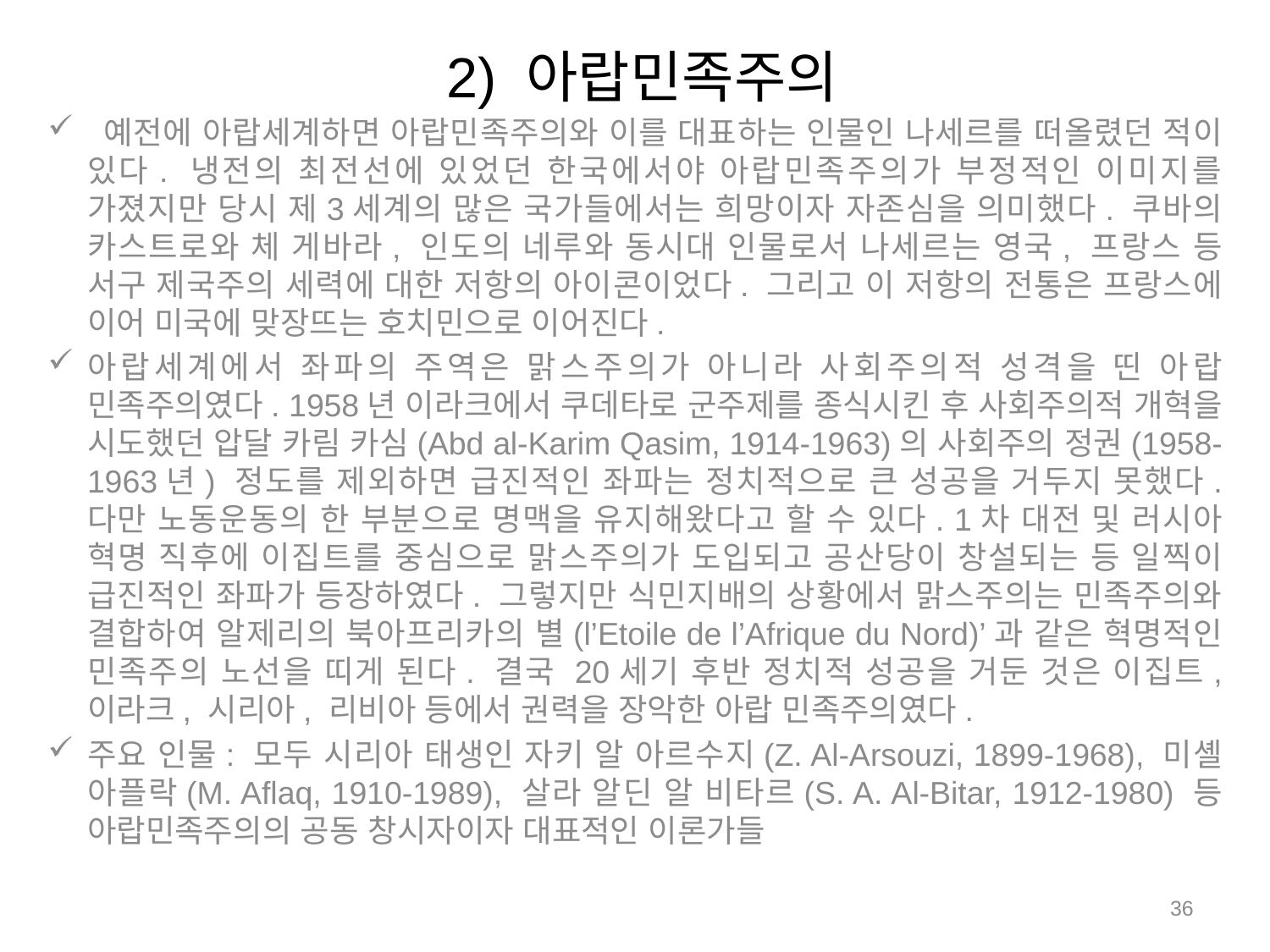

# 2) 아랍민족주의
 예전에 아랍세계하면 아랍민족주의와 이를 대표하는 인물인 나세르를 떠올렸던 적이 있다. 냉전의 최전선에 있었던 한국에서야 아랍민족주의가 부정적인 이미지를 가졌지만 당시 제3세계의 많은 국가들에서는 희망이자 자존심을 의미했다. 쿠바의 카스트로와 체 게바라, 인도의 네루와 동시대 인물로서 나세르는 영국, 프랑스 등 서구 제국주의 세력에 대한 저항의 아이콘이었다. 그리고 이 저항의 전통은 프랑스에 이어 미국에 맞장뜨는 호치민으로 이어진다.
아랍세계에서 좌파의 주역은 맑스주의가 아니라 사회주의적 성격을 띤 아랍 민족주의였다. 1958년 이라크에서 쿠데타로 군주제를 종식시킨 후 사회주의적 개혁을 시도했던 압달 카림 카심(Abd al-Karim Qasim, 1914-1963)의 사회주의 정권(1958-1963년) 정도를 제외하면 급진적인 좌파는 정치적으로 큰 성공을 거두지 못했다. 다만 노동운동의 한 부분으로 명맥을 유지해왔다고 할 수 있다. 1차 대전 및 러시아 혁명 직후에 이집트를 중심으로 맑스주의가 도입되고 공산당이 창설되는 등 일찍이 급진적인 좌파가 등장하였다. 그렇지만 식민지배의 상황에서 맑스주의는 민족주의와 결합하여 알제리의 북아프리카의 별(l’Etoile de l’Afrique du Nord)’과 같은 혁명적인 민족주의 노선을 띠게 된다. 결국 20세기 후반 정치적 성공을 거둔 것은 이집트, 이라크, 시리아, 리비아 등에서 권력을 장악한 아랍 민족주의였다.
주요 인물: 모두 시리아 태생인 자키 알 아르수지(Z. Al-Arsouzi, 1899-1968), 미셸 아플락(M. Aflaq, 1910-1989), 살라 알딘 알 비타르(S. A. Al-Bitar, 1912-1980) 등 아랍민족주의의 공동 창시자이자 대표적인 이론가들

36